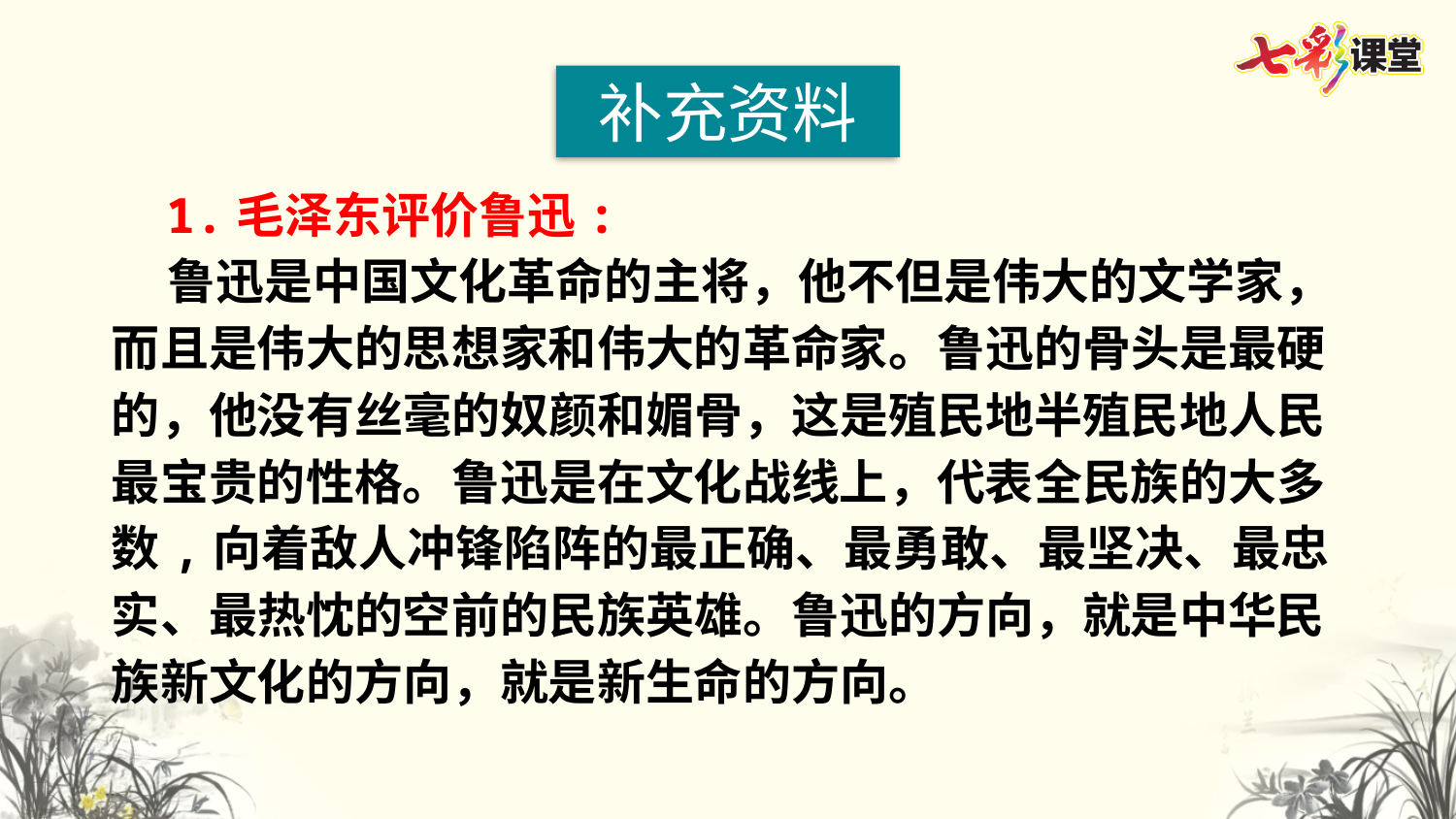

补充资料
    1.毛泽东评价鲁迅:
    鲁迅是中国文化革命的主将，他不但是伟大的文学家，而且是伟大的思想家和伟大的革命家。鲁迅的骨头是最硬的，他没有丝毫的奴颜和媚骨，这是殖民地半殖民地人民最宝贵的性格。鲁迅是在文化战线上，代表全民族的大多数,向着敌人冲锋陷阵的最正确、最勇敢、最坚决、最忠实、最热忱的空前的民族英雄。鲁迅的方向，就是中华民族新文化的方向，就是新生命的方向。